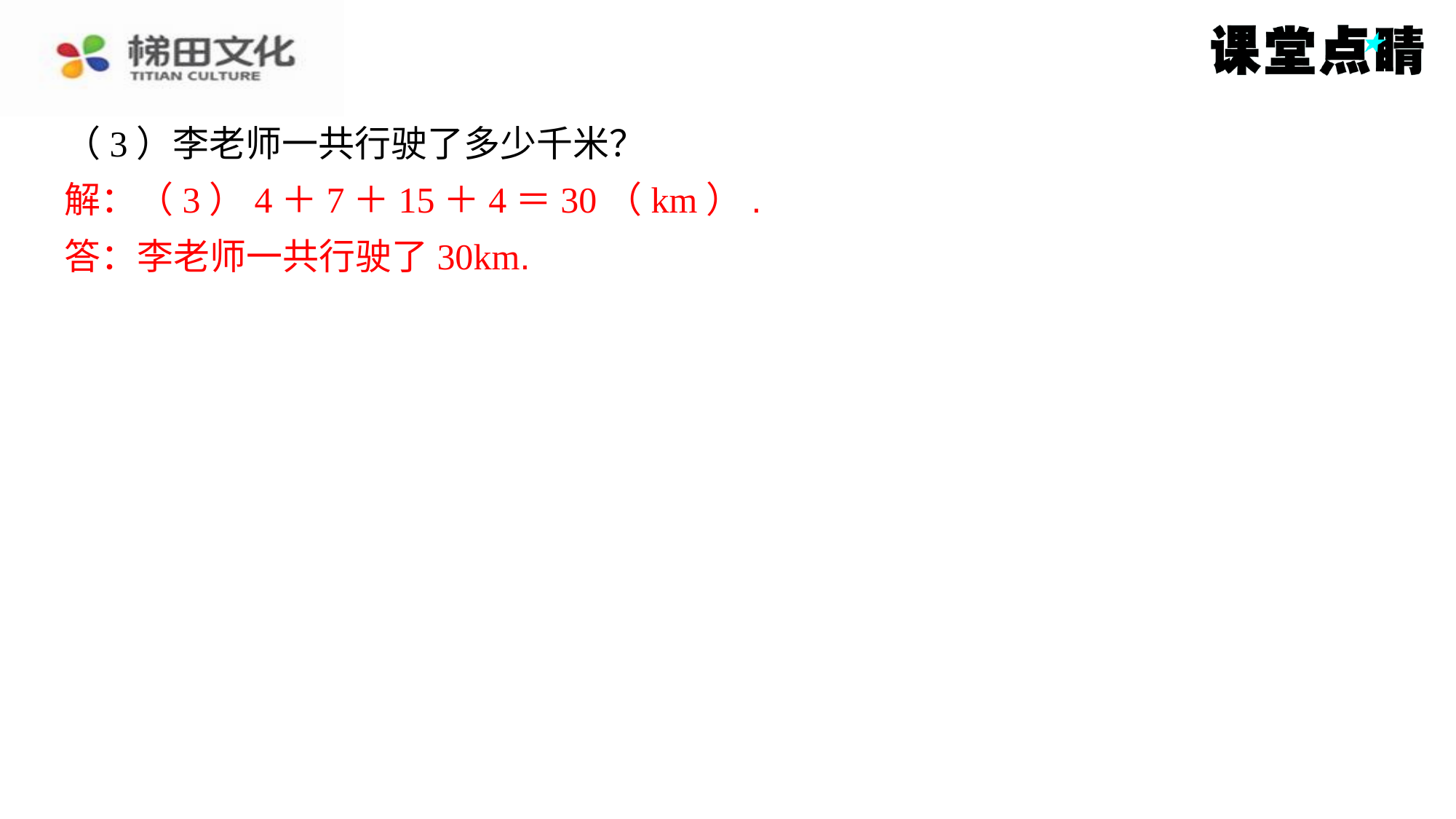

（3）李老师一共行驶了多少千米？
解：（3）4＋7＋15＋4＝30（km）.
答：李老师一共行驶了30km.
解：（3）4＋7＋15＋4＝30（km）.
答：李老师一共行驶了30km.